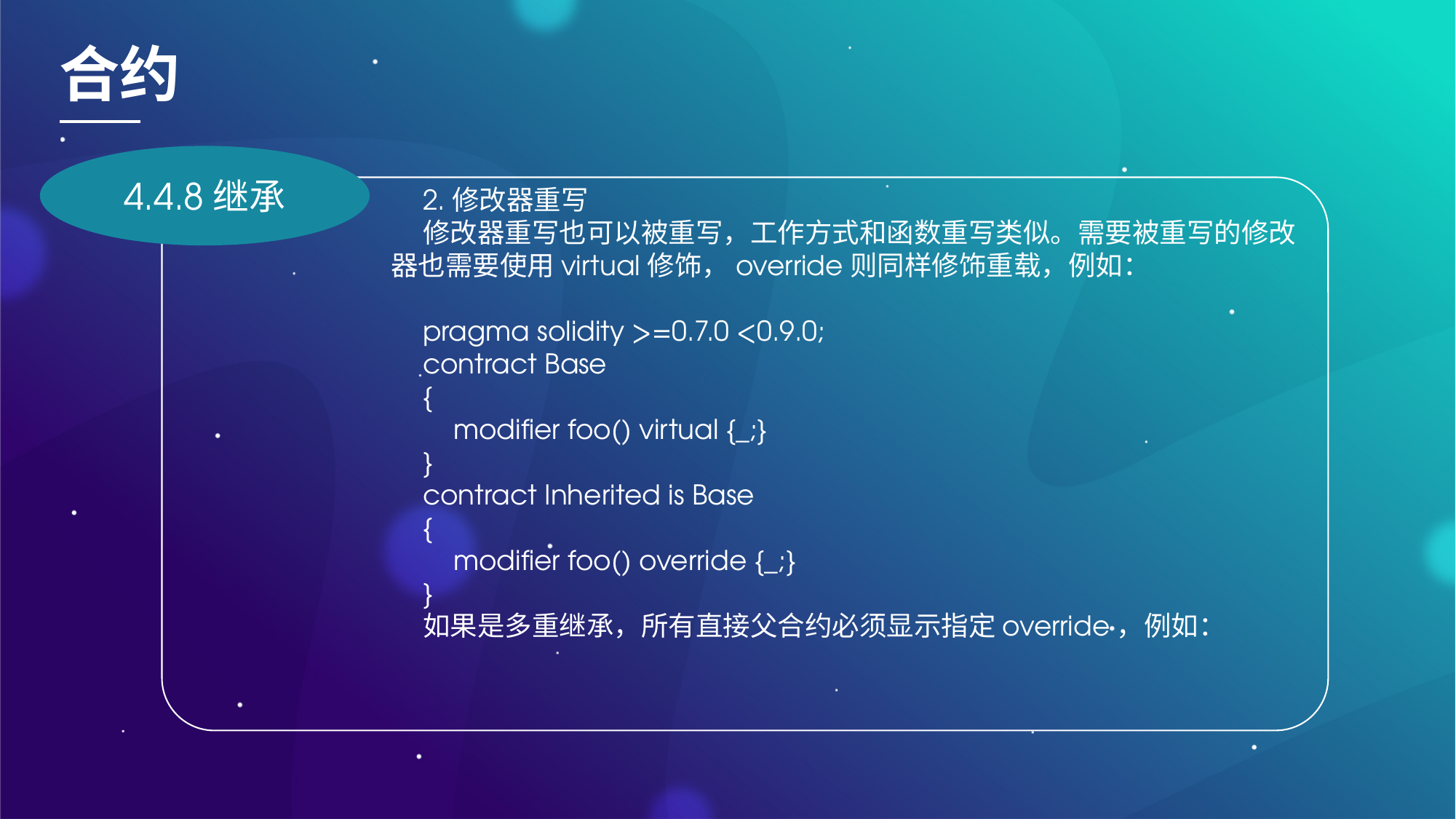

合约
4.4.8继承

2.修改器重写
修改器重写也可以被重写，工作方式和函数重写类似。需要被重写的修改器也需要使用virtual修饰，override则同样修饰重载，例如：

pragma solidity >=0.7.0 <0.9.0;
contract Base
{
    modifier foo() virtual {_;}
}
contract Inherited is Base
{
    modifier foo() override {_;}
}
如果是多重继承，所有直接父合约必须显示指定override，例如：